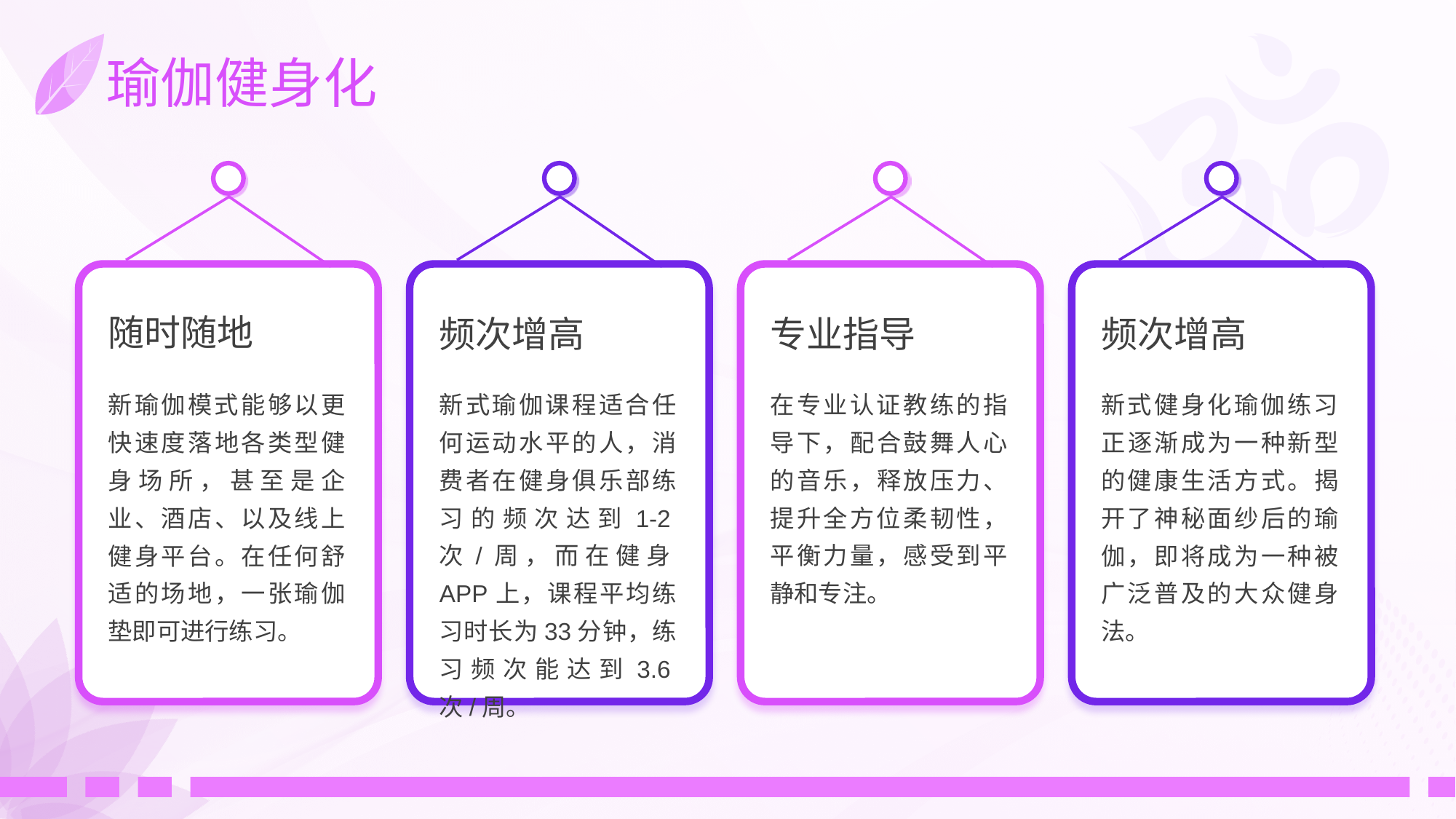

# 瑜伽健身化

随时随地
新瑜伽模式能够以更快速度落地各类型健身场所，甚至是企业、酒店、以及线上健身平台。在任何舒适的场地，一张瑜伽垫即可进行练习。

频次增高
新式瑜伽课程适合任何运动水平的人，消费者在健身俱乐部练习的频次达到1-2次/周，而在健身APP上，课程平均练习时长为33分钟，练习频次能达到3.6次/周。

专业指导
在专业认证教练的指导下，配合鼓舞人心的音乐，释放压力、提升全方位柔韧性，平衡力量，感受到平静和专注。

频次增高
新式健身化瑜伽练习正逐渐成为一种新型的健康生活方式。揭开了神秘面纱后的瑜伽，即将成为一种被广泛普及的大众健身法。